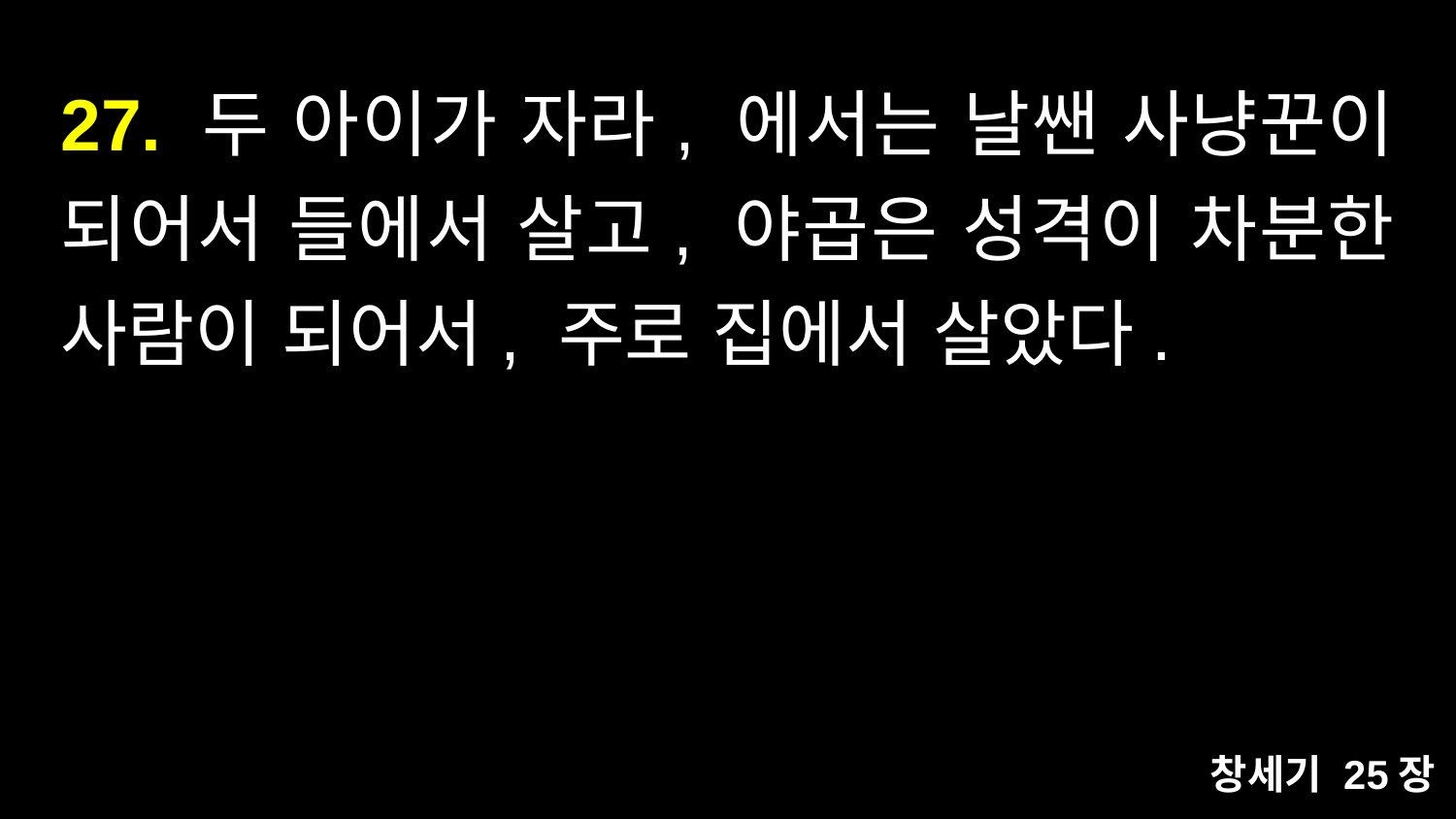

# 27. 두 아이가 자라, 에서는 날쌘 사냥꾼이 되어서 들에서 살고, 야곱은 성격이 차분한 사람이 되어서, 주로 집에서 살았다.
창세기 25장